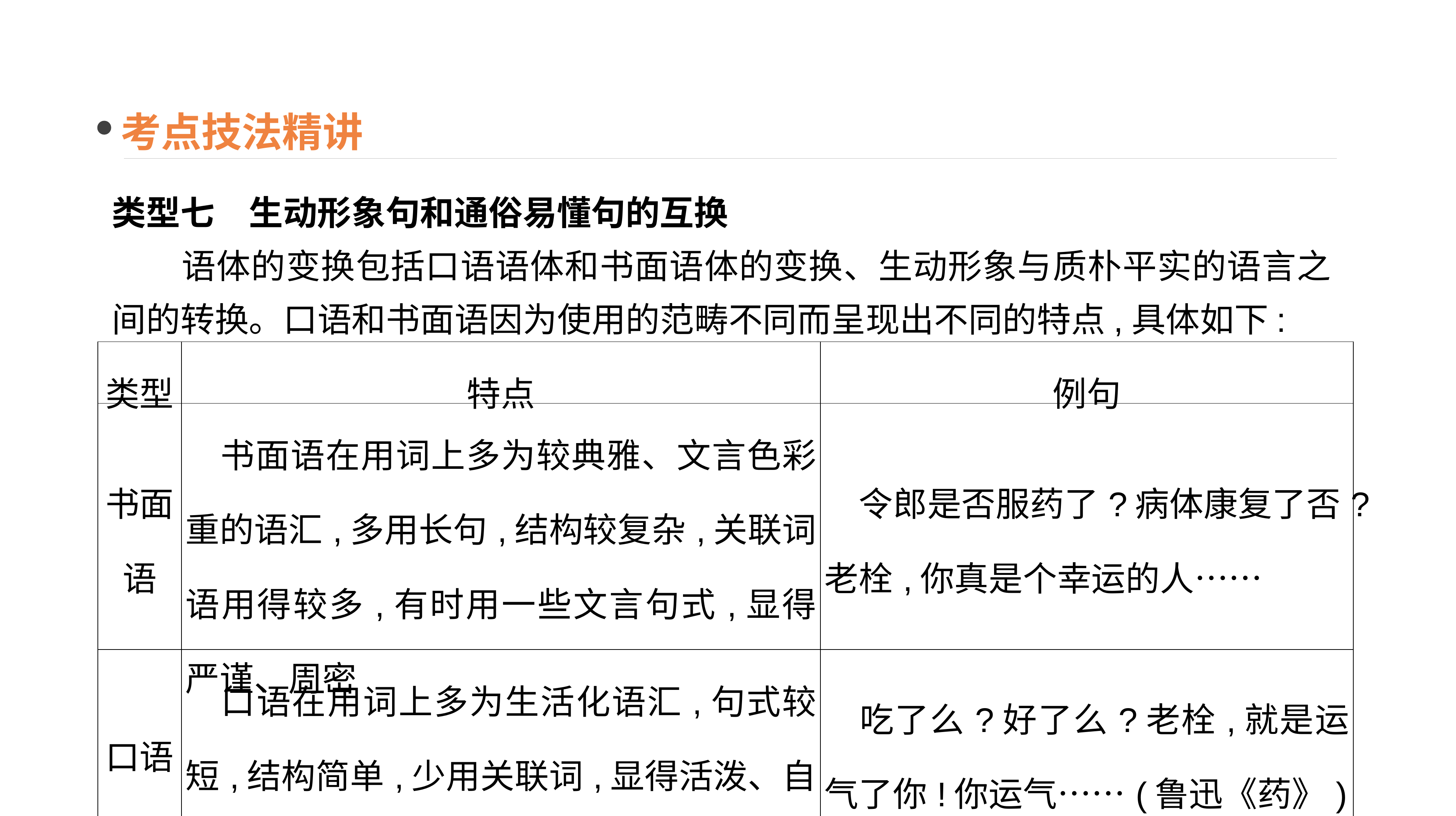

考点技法精讲

类型七　生动形象句和通俗易懂句的互换
　　语体的变换包括口语语体和书面语体的变换、生动形象与质朴平实的语言之间的转换。口语和书面语因为使用的范畴不同而呈现出不同的特点,具体如下:

| 类型 | 特点 | 例句 |
| --- | --- | --- |
| 书面语 | 书面语在用词上多为较典雅、文言色彩重的语汇,多用长句,结构较复杂,关联词语用得较多,有时用一些文言句式,显得严谨、周密 | 令郎是否服药了?病体康复了否?老栓,你真是个幸运的人…… |
| 口语 | 口语在用词上多为生活化语汇,句式较短,结构简单,少用关联词,显得活泼、自然 | 吃了么?好了么?老栓,就是运气了你!你运气……(鲁迅《药》) |